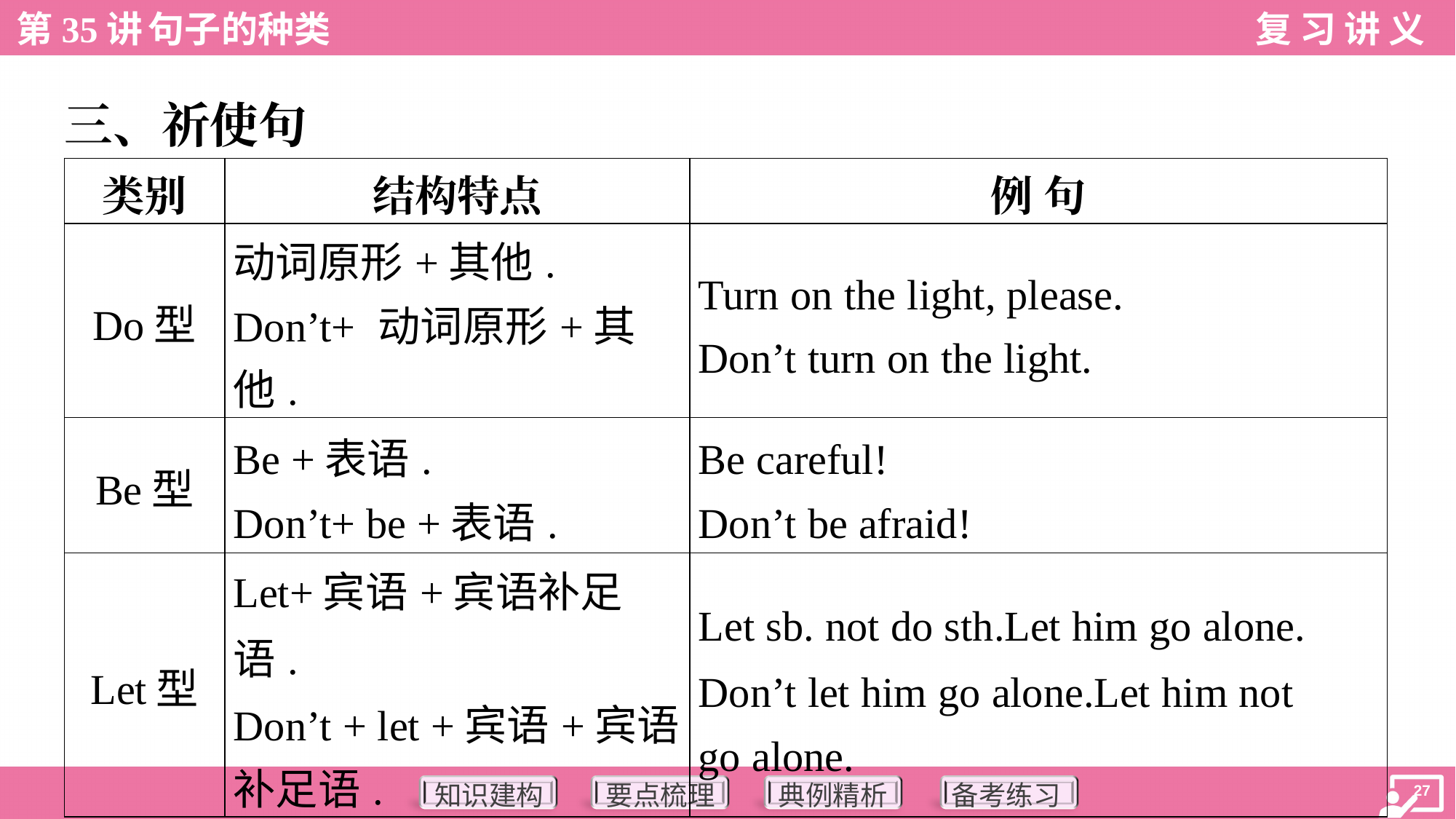

三、祈使句
| 类别 | 结构特点 | 例 句 |
| --- | --- | --- |
| Do型 | 动词原形+其他. Don’t+ 动词原形+其他. | Turn on the light, please. Don’t turn on the light. |
| Be型 | Be +表语. Don’t+ be +表语. | Be careful! Don’t be afraid! |
| Let型 | Let+宾语+宾语补足语. Don’t + let +宾语+宾语 补足语. | Let sb. not do sth.Let him go alone. Don’t let him go alone.Let him not go alone. |